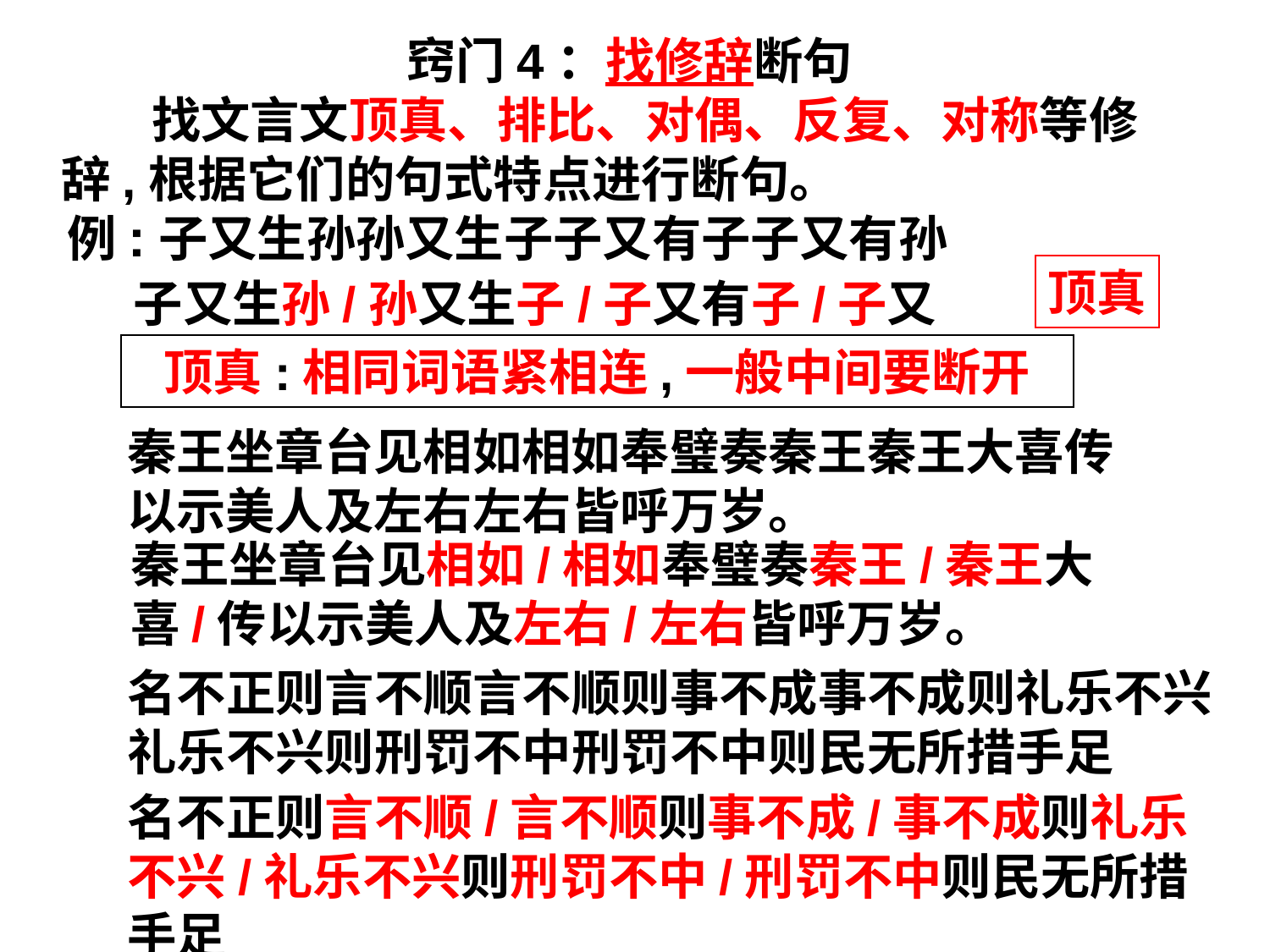

窍门4：找修辞断句
       找文言文顶真、排比、对偶、反复、对称等修辞,根据它们的句式特点进行断句。
例:子又生孙孙又生子子又有子子又有孙
顶真
子又生孙/孙又生子/子又有子/子又有孙
顶真:相同词语紧相连,一般中间要断开
秦王坐章台见相如相如奉璧奏秦王秦王大喜传以示美人及左右左右皆呼万岁。
秦王坐章台见相如/相如奉璧奏秦王/秦王大喜/传以示美人及左右/左右皆呼万岁。
名不正则言不顺言不顺则事不成事不成则礼乐不兴礼乐不兴则刑罚不中刑罚不中则民无所措手足
名不正则言不顺/言不顺则事不成/事不成则礼乐不兴/礼乐不兴则刑罚不中/刑罚不中则民无所措手足